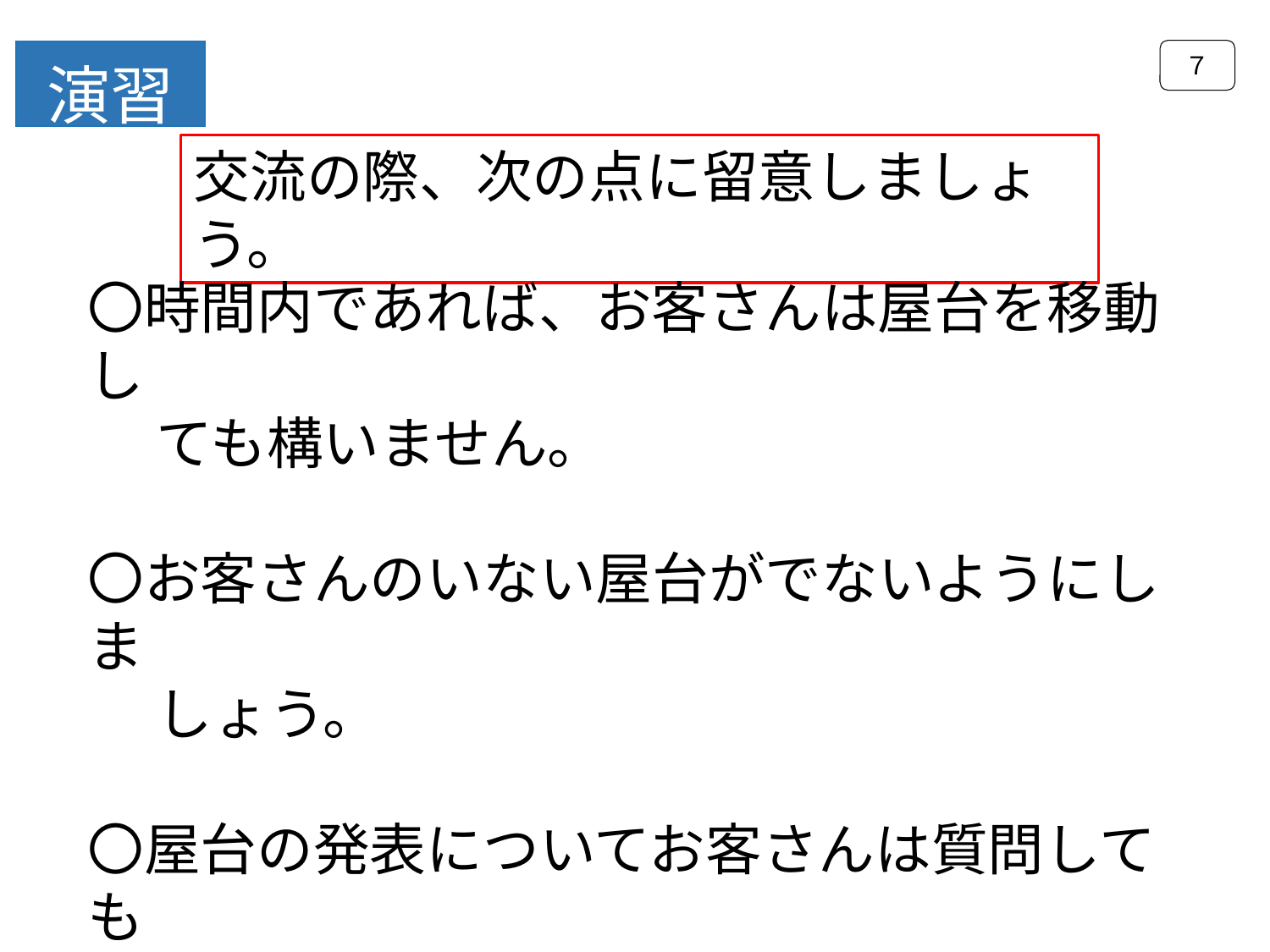

７
演習
交流の際、次の点に留意しましょう。
〇時間内であれば、お客さんは屋台を移動し
　 ても構いません。

〇お客さんのいない屋台がでないようにしま
　 しょう。

〇屋台の発表についてお客さんは質問しても
　 構いませんが、次のお客さんが待っているか
　 もしれないので、短めにしましょう。